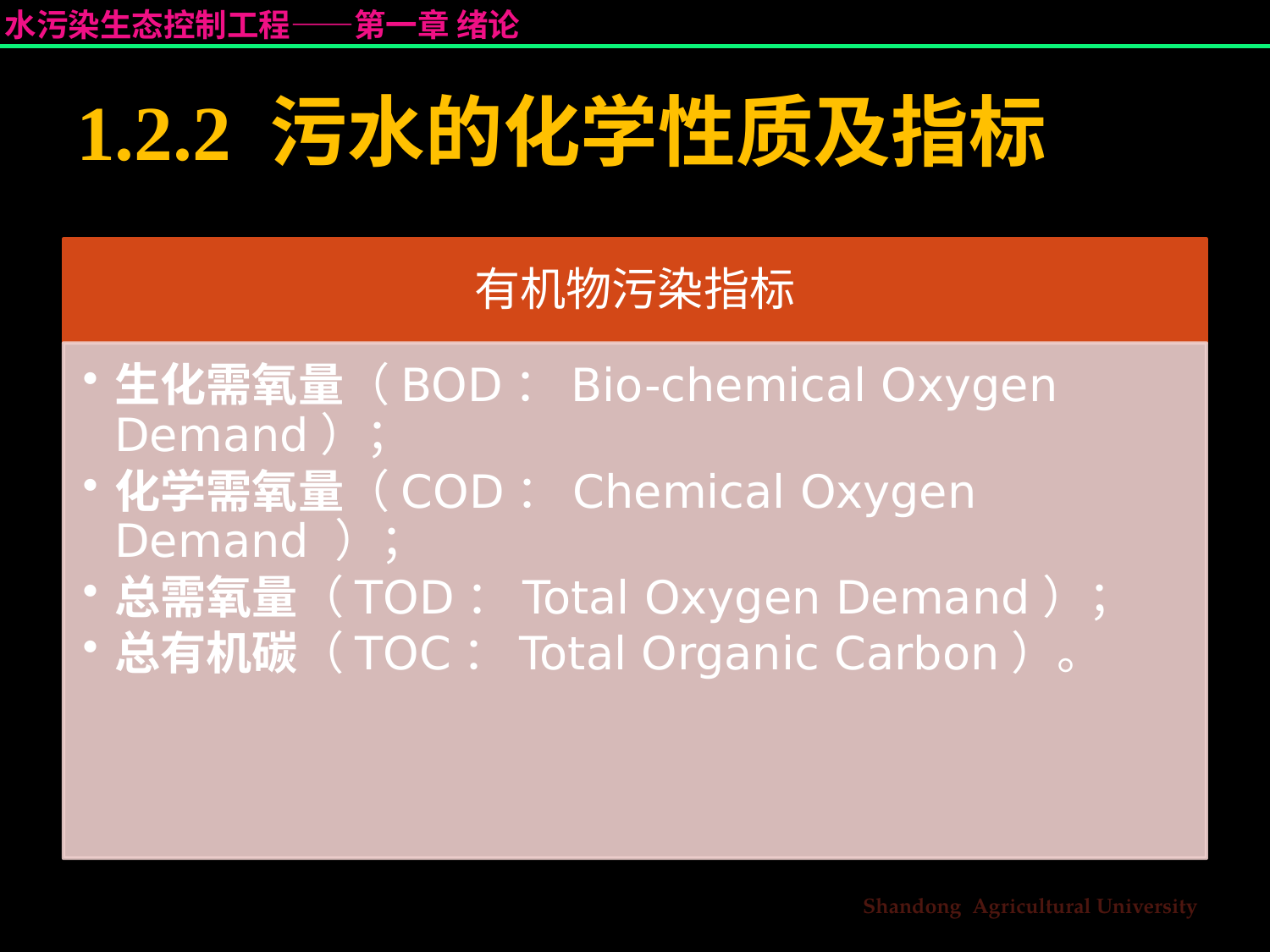

# 1.2.2 污水的化学性质及指标
有机物污染指标
生化需氧量（BOD：Bio-chemical Oxygen Demand）；
化学需氧量（COD：Chemical Oxygen Demand ）；
总需氧量（TOD：Total Oxygen Demand）；
总有机碳（TOC：Total Organic Carbon）。